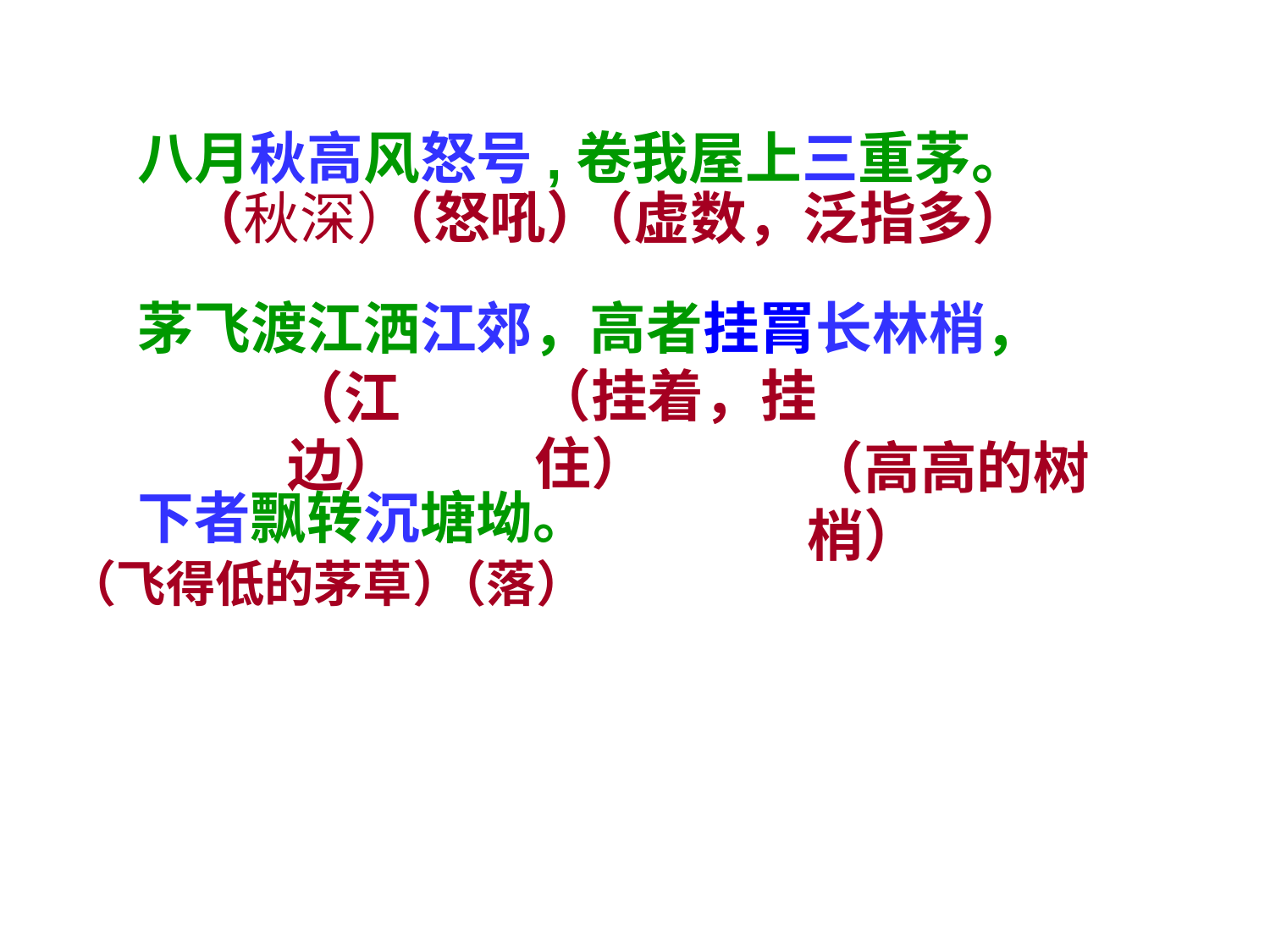

八月秋高风怒号,卷我屋上三重茅。
（怒吼）
（秋深）
（虚数，泛指多）
茅飞渡江洒江郊，高者挂罥长林梢，
（挂着，挂住）
（江边）
（高高的树梢）
下者飘转沉塘坳。
（飞得低的茅草）
（落）